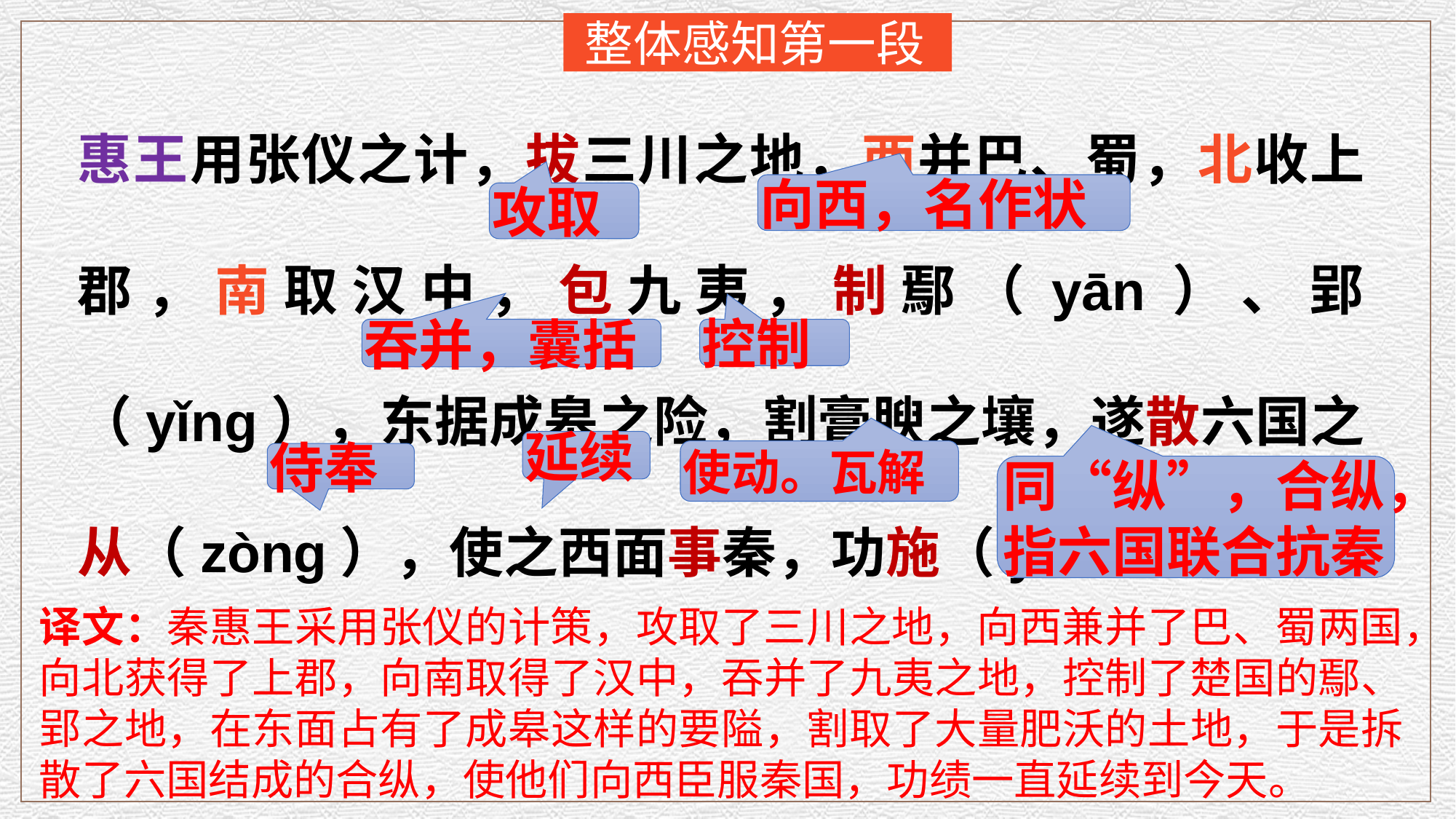

整体感知第一段
惠王用张仪之计，拔三川之地，西并巴、蜀，北收上郡，南取汉中，包九夷，制鄢（yān）、郢（yǐng），东据成皋之险，割膏腴之壤，遂散六国之从（zòng），使之西面事秦，功施（yì）到今。
向西，名作状
攻取
吞并，囊括
控制
延续
使动。瓦解
侍奉
同“纵”，合纵，指六国联合抗秦
译文：秦惠王采用张仪的计策，攻取了三川之地，向西兼并了巴、蜀两国，向北获得了上郡，向南取得了汉中，吞并了九夷之地，控制了楚国的鄢、郢之地，在东面占有了成皋这样的要隘，割取了大量肥沃的土地，于是拆散了六国结成的合纵，使他们向西臣服秦国，功绩一直延续到今天。